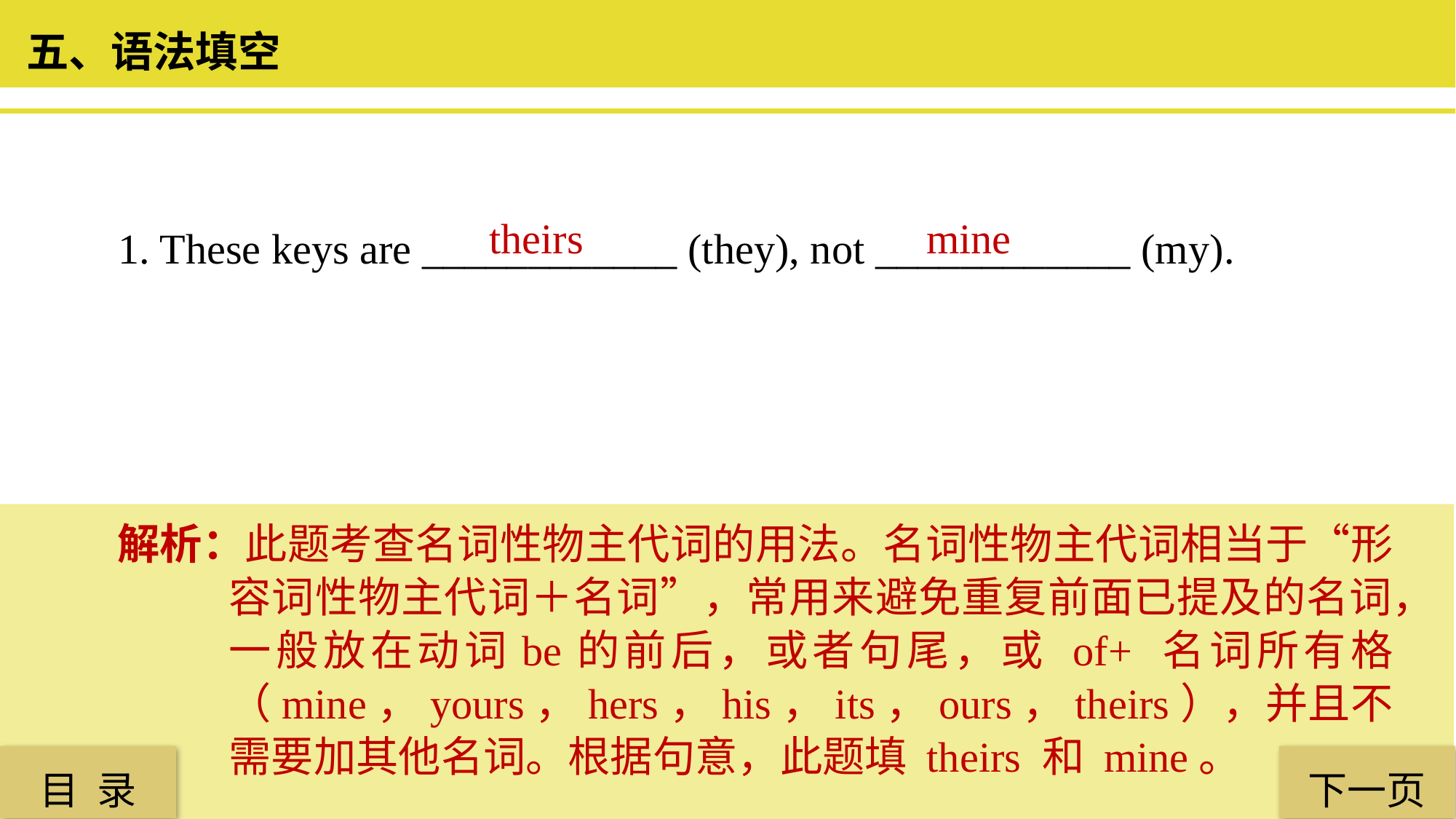

五、语法填空
 theirs
 mine
1. These keys are ____________ (they), not ____________ (my).
解析：此题考查名词性物主代词的用法。名词性物主代词相当于“形容词性物主代词＋名词”，常用来避免重复前面已提及的名词，一般放在动词be的前后，或者句尾，或 of+ 名词所有格（mine，yours，hers，his，its，ours，theirs），并且不需要加其他名词。根据句意，此题填 theirs 和 mine。